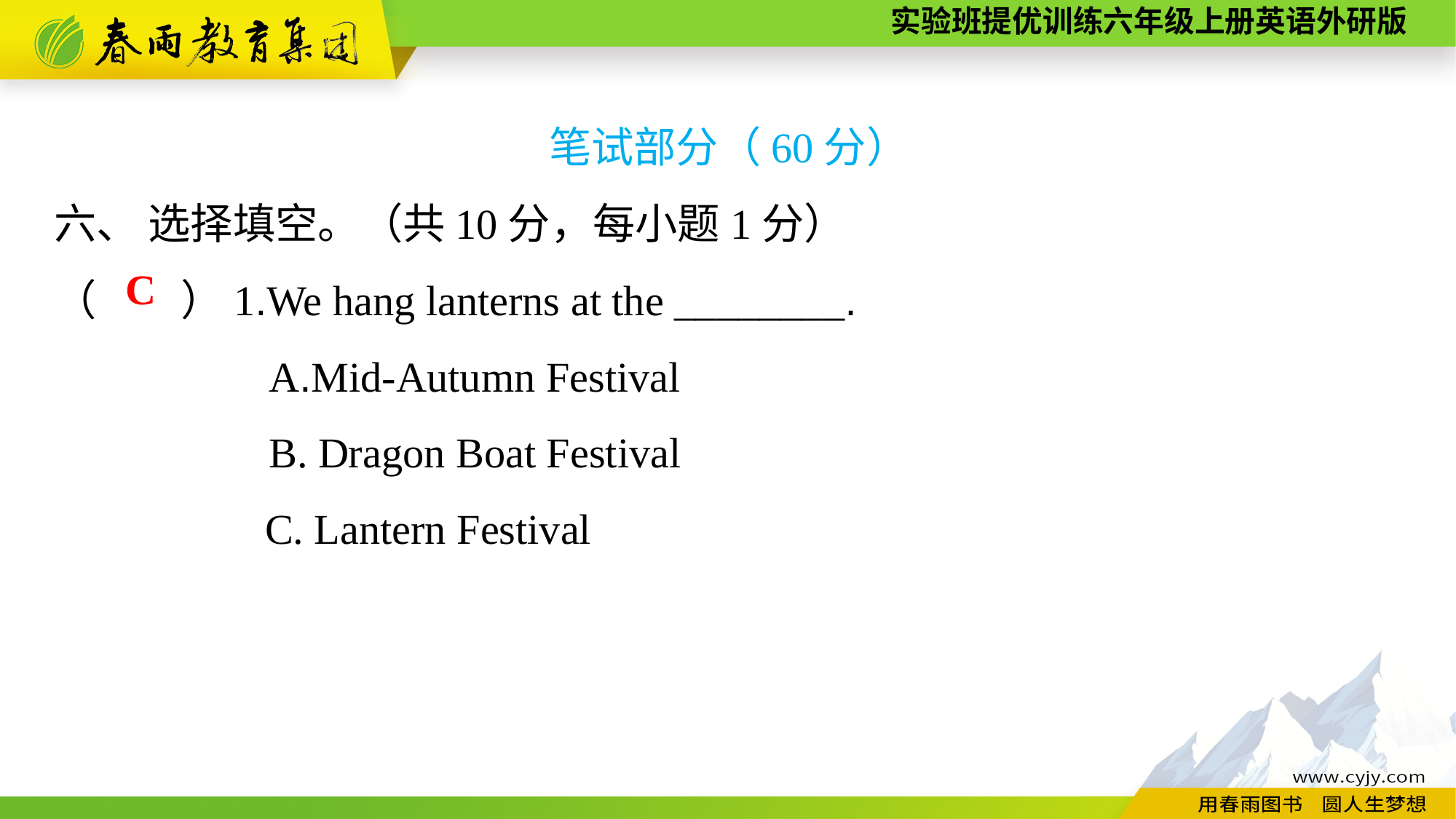

笔试部分（60分）
六、 选择填空。（共10分，每小题1分）
（　　）1.We hang lanterns at the ________.
A.Mid-Autumn Festival
B. Dragon Boat Festival
                    C. Lantern Festival
C